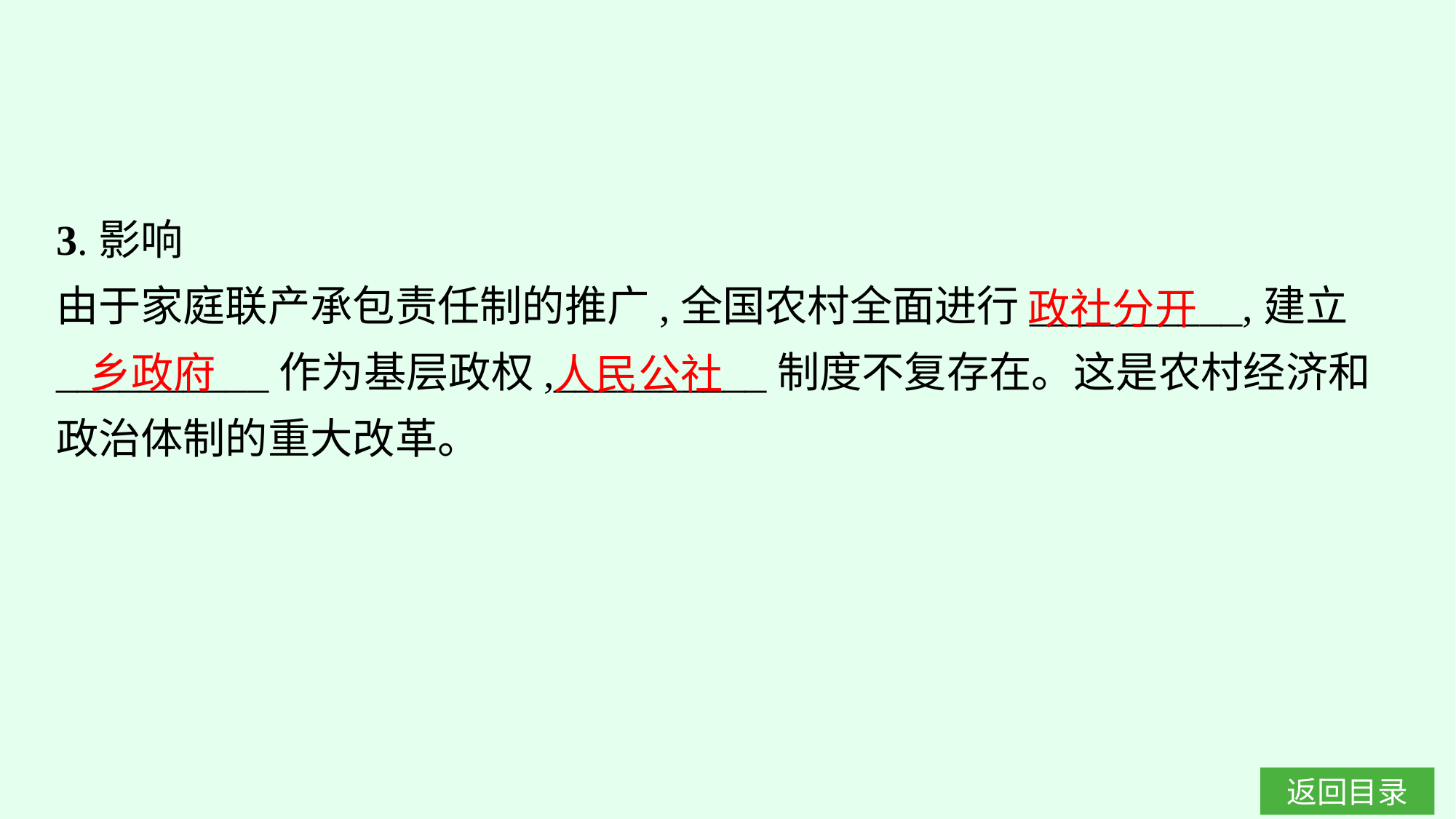

3.影响
由于家庭联产承包责任制的推广,全国农村全面进行__________,建立__________作为基层政权,__________制度不复存在。这是农村经济和政治体制的重大改革。
政社分开
乡政府
人民公社